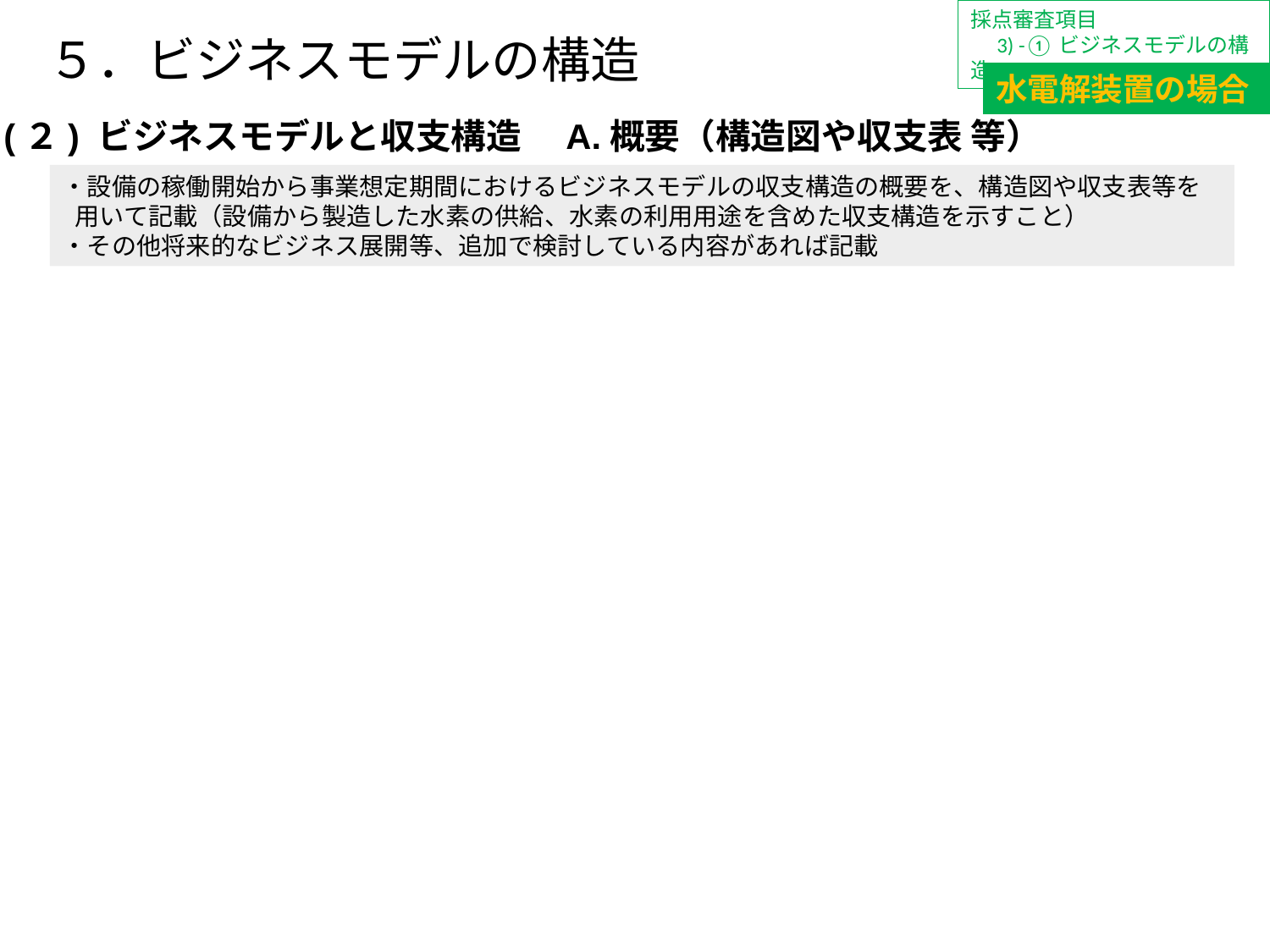

採点審査項目
　3) -①ビジネスモデルの構造
５．ビジネスモデルの構造
水電解装置の場合
(２) ビジネスモデルと収支構造　A.概要（構造図や収支表 等）
・設備の稼働開始から事業想定期間におけるビジネスモデルの収支構造の概要を、構造図や収支表等を用いて記載（設備から製造した水素の供給、水素の利用用途を含めた収支構造を示すこと）
・その他将来的なビジネス展開等、追加で検討している内容があれば記載